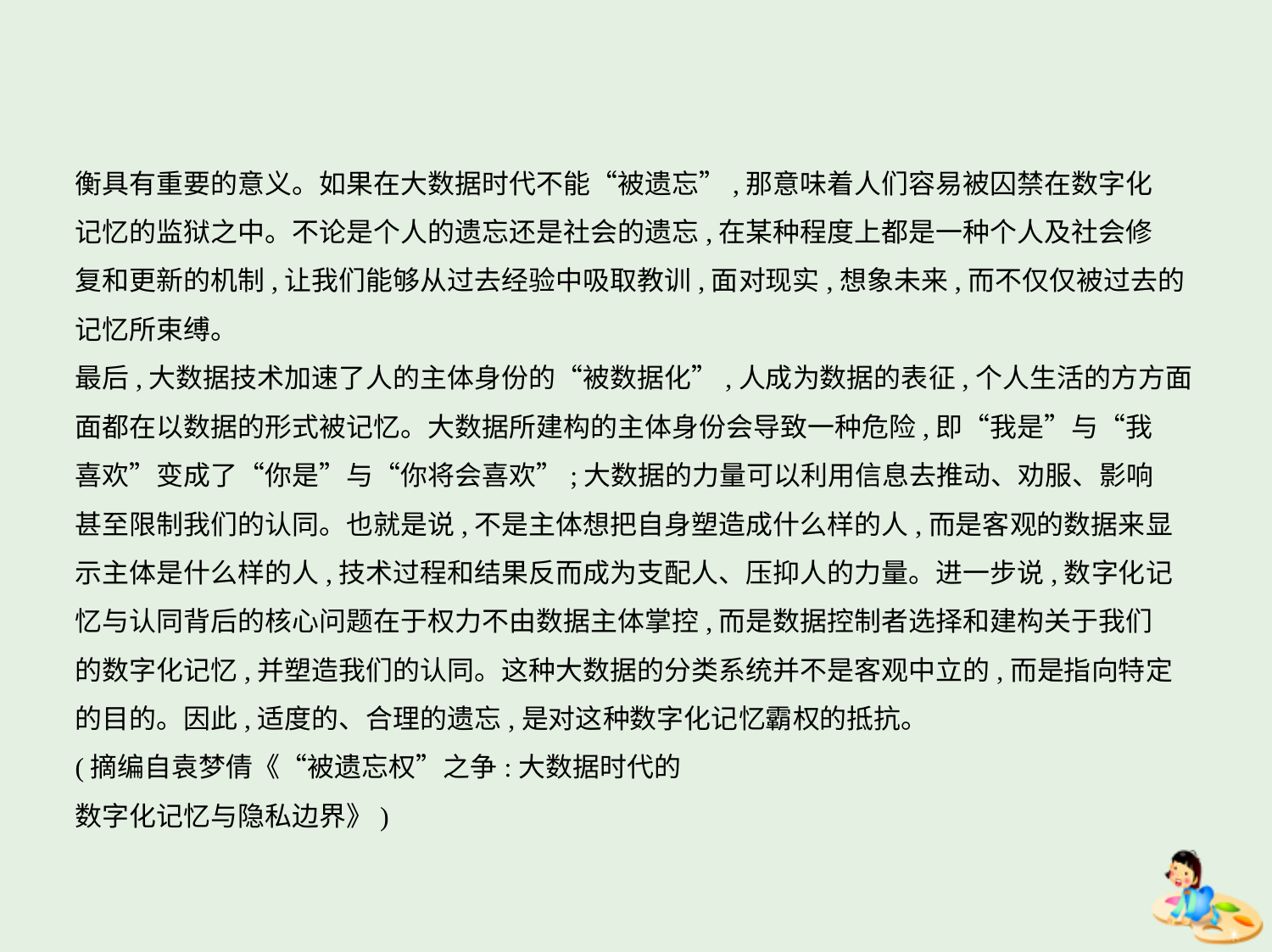

衡具有重要的意义。如果在大数据时代不能“被遗忘”,那意味着人们容易被囚禁在数字化
记忆的监狱之中。不论是个人的遗忘还是社会的遗忘,在某种程度上都是一种个人及社会修
复和更新的机制,让我们能够从过去经验中吸取教训,面对现实,想象未来,而不仅仅被过去的
记忆所束缚。
最后,大数据技术加速了人的主体身份的“被数据化”,人成为数据的表征,个人生活的方方面
面都在以数据的形式被记忆。大数据所建构的主体身份会导致一种危险,即“我是”与“我
喜欢”变成了“你是”与“你将会喜欢”;大数据的力量可以利用信息去推动、劝服、影响
甚至限制我们的认同。也就是说,不是主体想把自身塑造成什么样的人,而是客观的数据来显
示主体是什么样的人,技术过程和结果反而成为支配人、压抑人的力量。进一步说,数字化记
忆与认同背后的核心问题在于权力不由数据主体掌控,而是数据控制者选择和建构关于我们
的数字化记忆,并塑造我们的认同。这种大数据的分类系统并不是客观中立的,而是指向特定
的目的。因此,适度的、合理的遗忘,是对这种数字化记忆霸权的抵抗。
(摘编自袁梦倩《“被遗忘权”之争:大数据时代的
数字化记忆与隐私边界》)